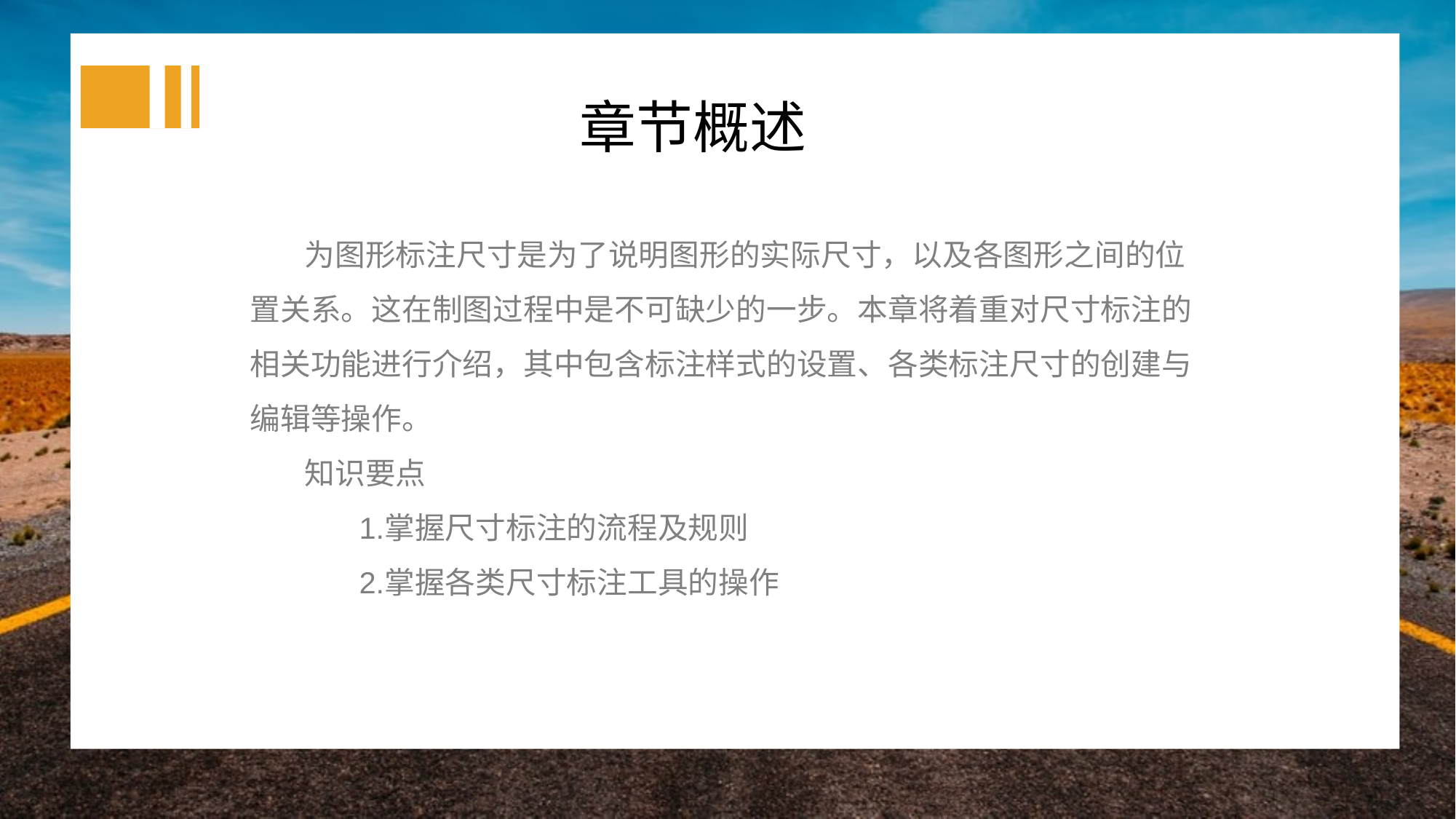

章节概述
为图形标注尺寸是为了说明图形的实际尺寸，以及各图形之间的位置关系。这在制图过程中是不可缺少的一步。本章将着重对尺寸标注的相关功能进行介绍，其中包含标注样式的设置、各类标注尺寸的创建与编辑等操作。
知识要点
掌握尺寸标注的流程及规则
掌握各类尺寸标注工具的操作